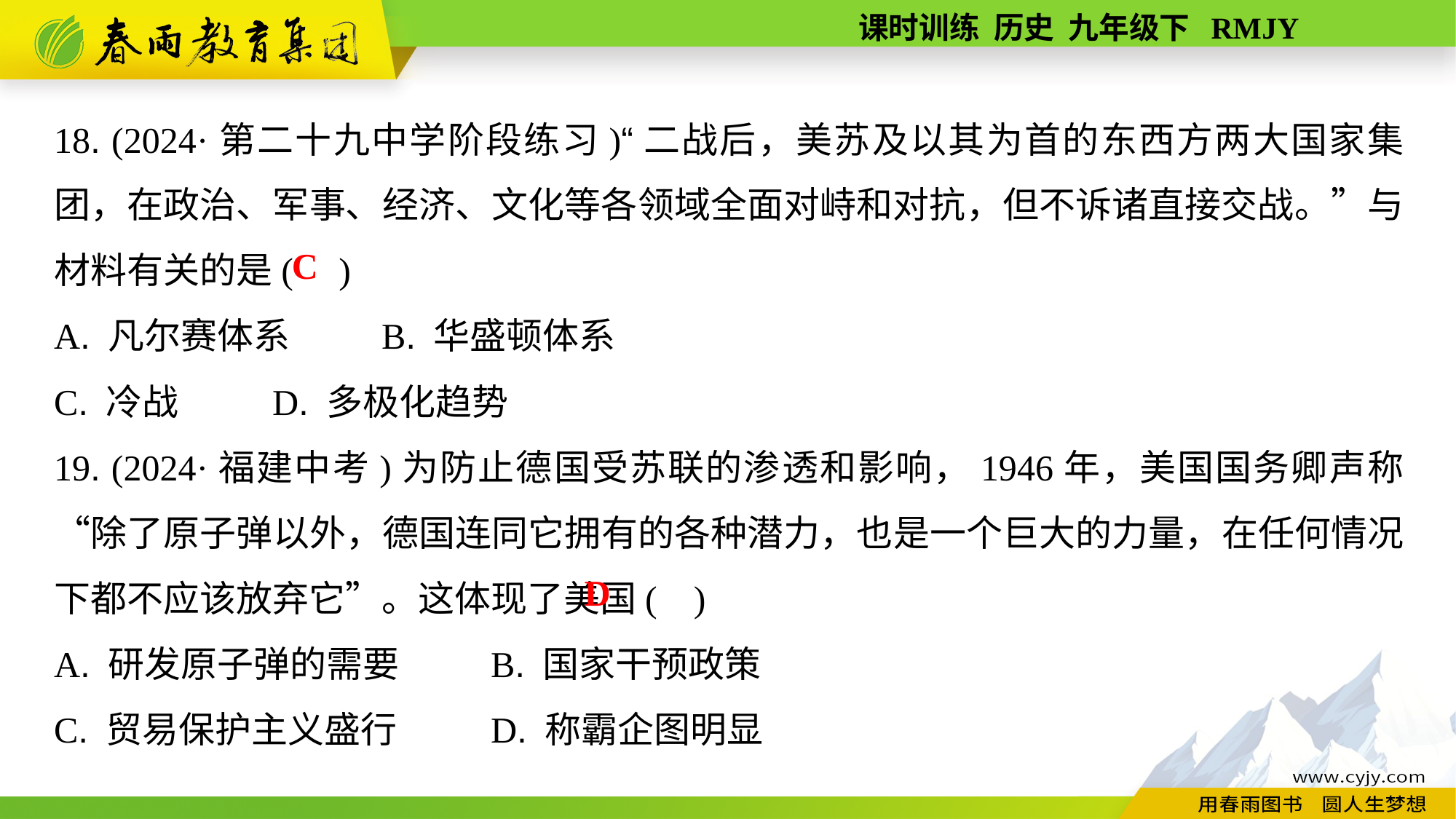

18. (2024·第二十九中学阶段练习)“二战后，美苏及以其为首的东西方两大国家集团，在政治、军事、经济、文化等各领域全面对峙和对抗，但不诉诸直接交战。”与材料有关的是(     )
A. 凡尔赛体系	B. 华盛顿体系
C. 冷战	D. 多极化趋势
19. (2024·福建中考)为防止德国受苏联的渗透和影响，1946年，美国国务卿声称“除了原子弹以外，德国连同它拥有的各种潜力，也是一个巨大的力量，在任何情况下都不应该放弃它”。这体现了美国(    )
A. 研发原子弹的需要	B. 国家干预政策
C. 贸易保护主义盛行	D. 称霸企图明显
C
D